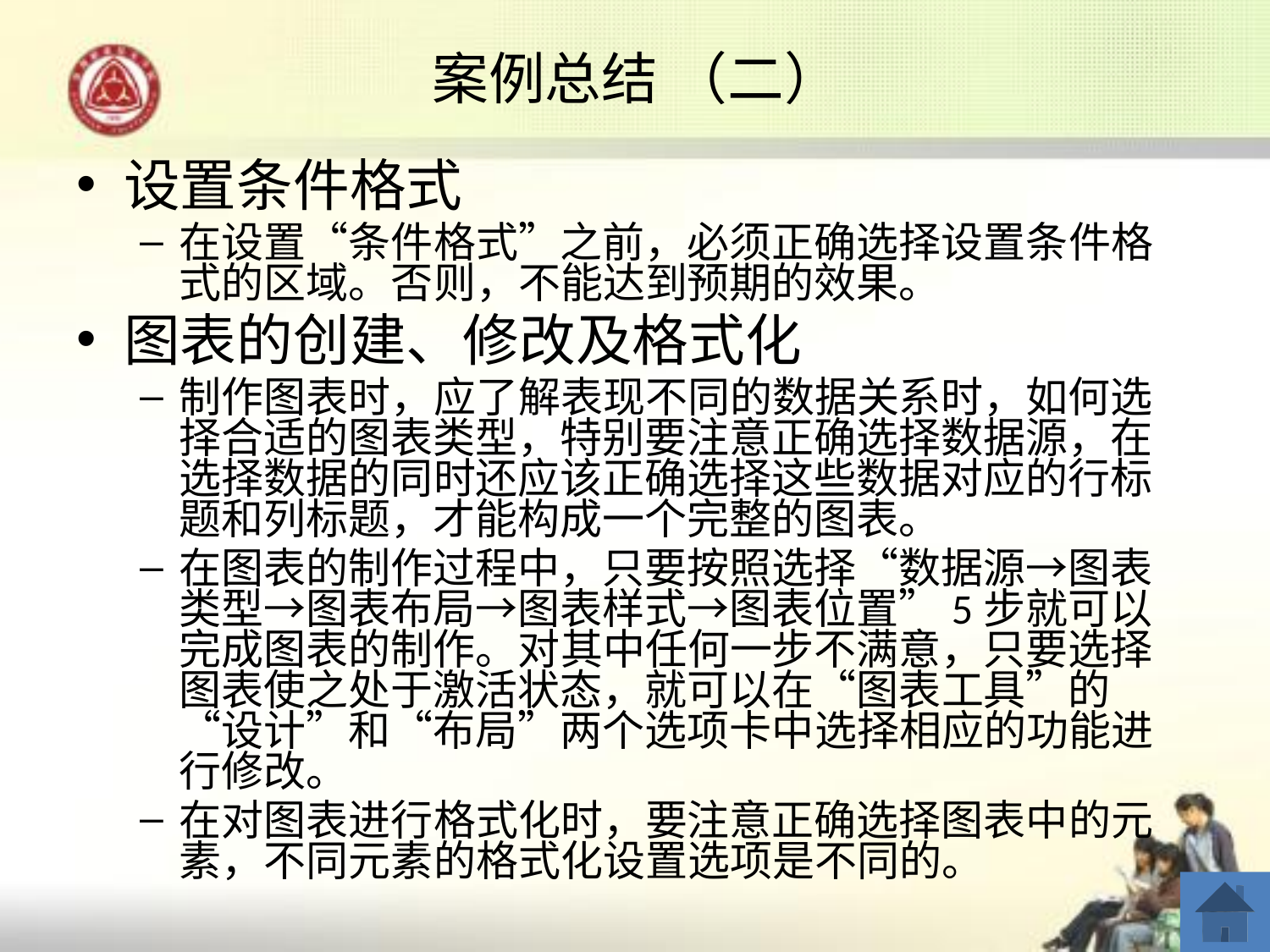

# 案例总结 （二）
设置条件格式
在设置“条件格式”之前，必须正确选择设置条件格式的区域。否则，不能达到预期的效果。
图表的创建、修改及格式化
制作图表时，应了解表现不同的数据关系时，如何选择合适的图表类型，特别要注意正确选择数据源，在选择数据的同时还应该正确选择这些数据对应的行标题和列标题，才能构成一个完整的图表。
在图表的制作过程中，只要按照选择“数据源→图表类型→图表布局→图表样式→图表位置”5步就可以完成图表的制作。对其中任何一步不满意，只要选择图表使之处于激活状态，就可以在“图表工具”的“设计”和“布局”两个选项卡中选择相应的功能进行修改。
在对图表进行格式化时，要注意正确选择图表中的元素，不同元素的格式化设置选项是不同的。